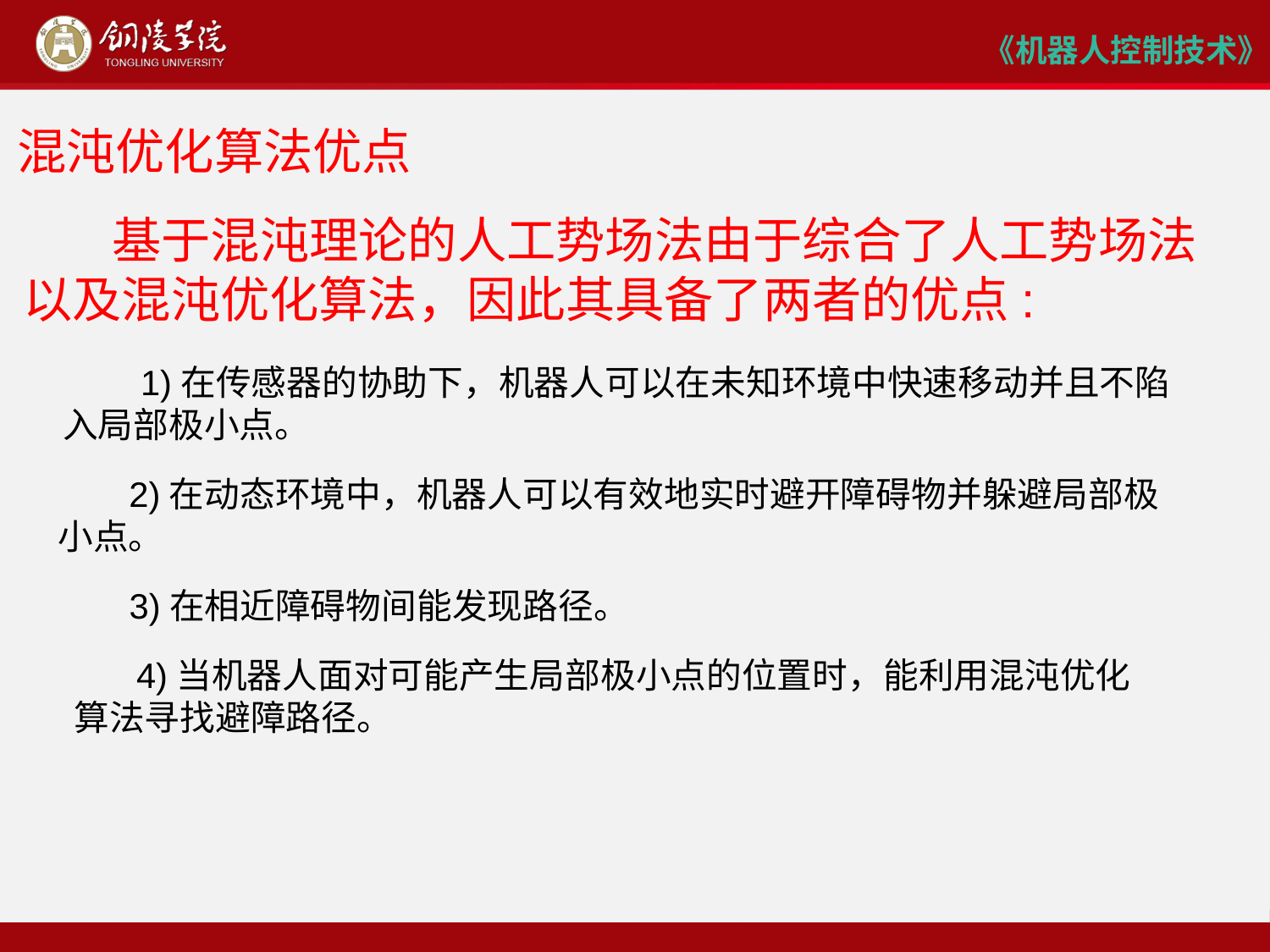

# 混沌优化算法优点
       基于混沌理论的人工势场法由于综合了人工势场法以及混沌优化算法，因此其具备了两者的优点:
        1)在传感器的协助下，机器人可以在未知环境中快速移动并且不陷入局部极小点。
        2)在动态环境中，机器人可以有效地实时避开障碍物并躲避局部极小点。
      3)在相近障碍物间能发现路径。
       4)当机器人面对可能产生局部极小点的位置时，能利用混沌优化算法寻找避障路径。